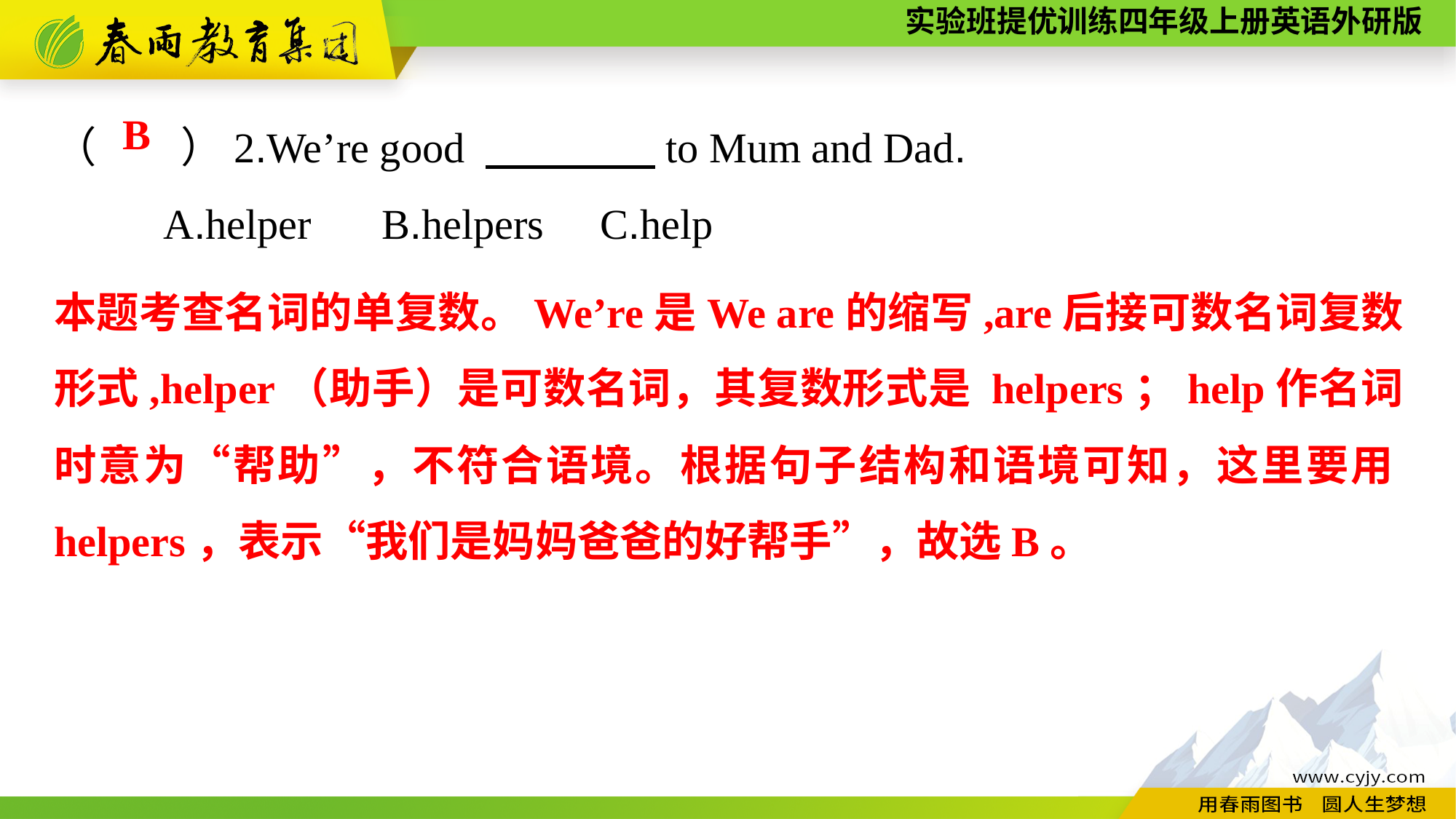

（　　）2.We’re good 　　　　to Mum and Dad.
	A.helper	B.helpers	C.help

B
本题考查名词的单复数。We’re是We are的缩写,are后接可数名词复数形式,helper（助手）是可数名词，其复数形式是 helpers；help作名词时意为“帮助”，不符合语境。根据句子结构和语境可知，这里要用helpers，表示“我们是妈妈爸爸的好帮手”，故选B。